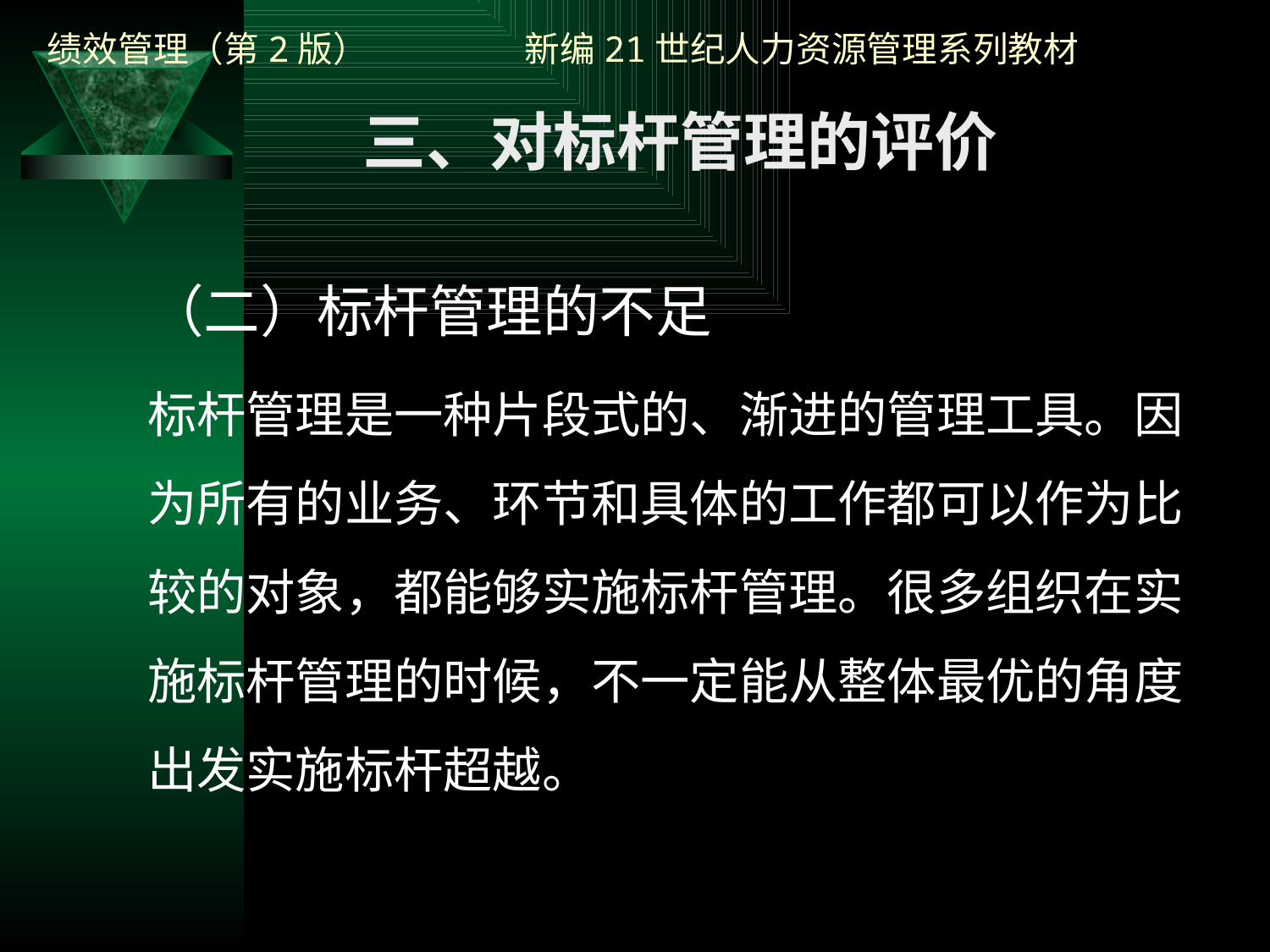

三、对标杆管理的评价
（二）标杆管理的不足
标杆管理是一种片段式的、渐进的管理工具。因为所有的业务、环节和具体的工作都可以作为比较的对象，都能够实施标杆管理。很多组织在实施标杆管理的时候，不一定能从整体最优的角度出发实施标杆超越。